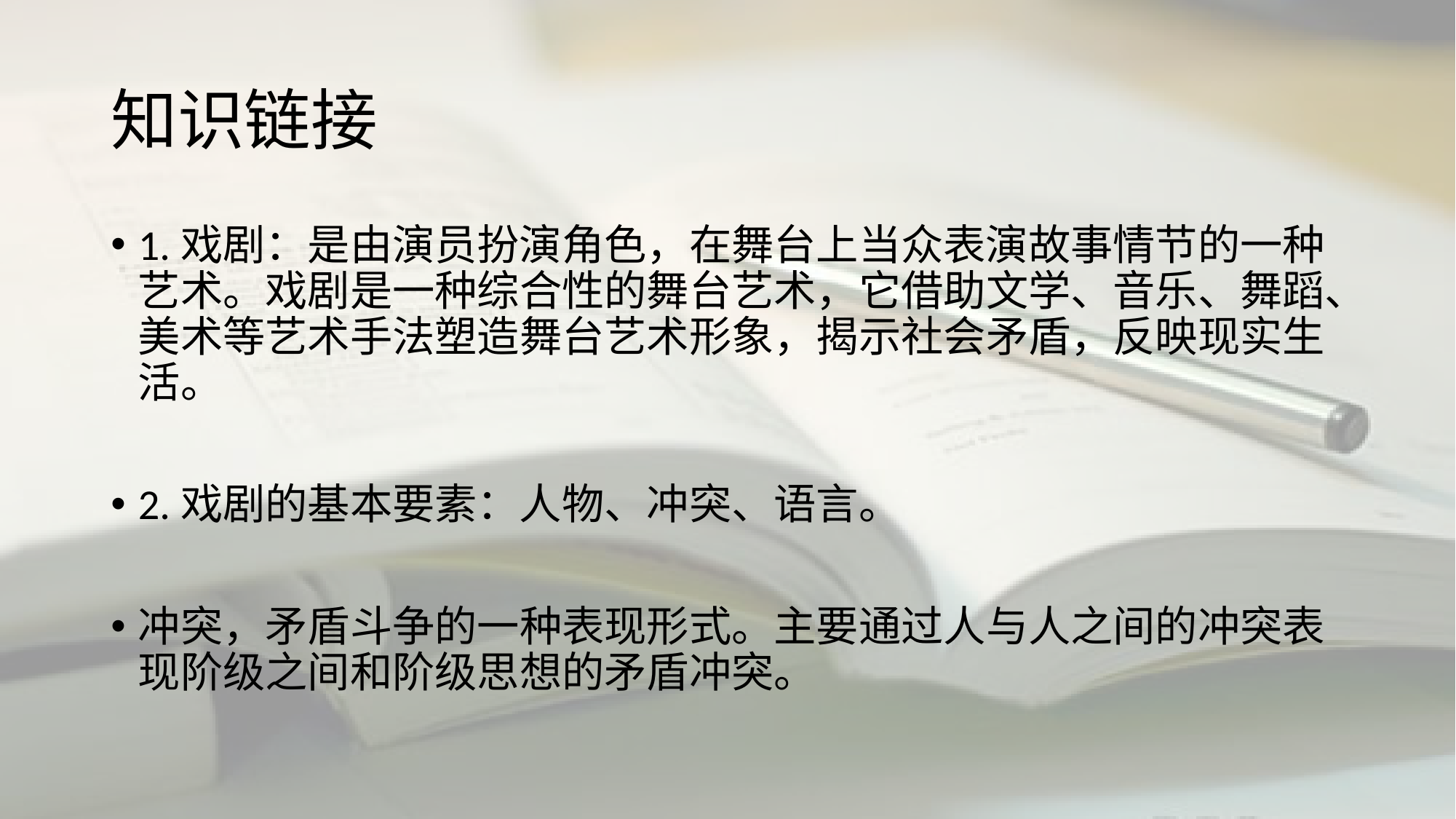

# 知识链接
1.戏剧：是由演员扮演角色，在舞台上当众表演故事情节的一种艺术。戏剧是一种综合性的舞台艺术，它借助文学、音乐、舞蹈、美术等艺术手法塑造舞台艺术形象，揭示社会矛盾，反映现实生活。

2.戏剧的基本要素：人物、冲突、语言。

冲突，矛盾斗争的一种表现形式。主要通过人与人之间的冲突表现阶级之间和阶级思想的矛盾冲突。